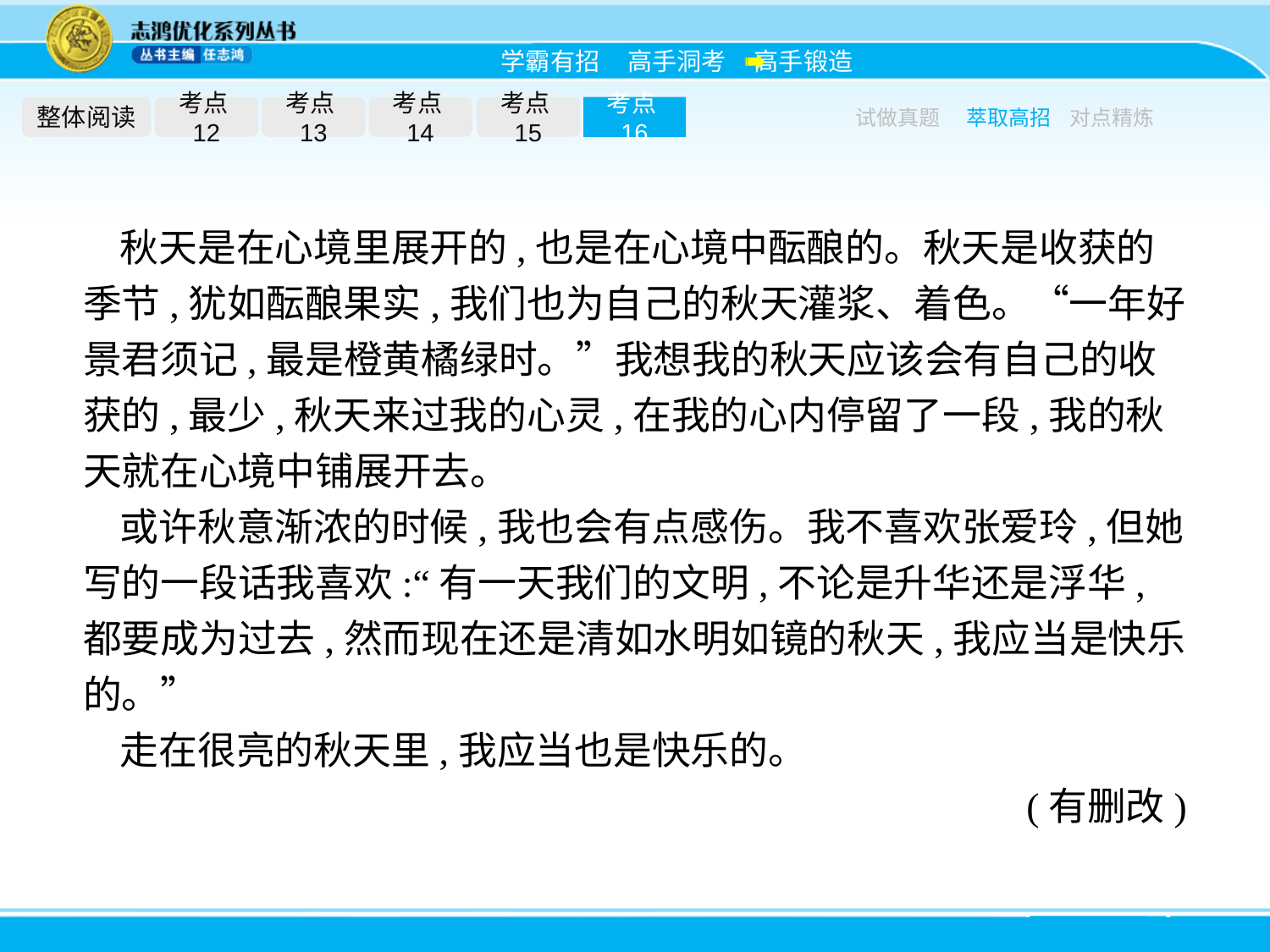

整体阅读
考点12
考点13
考点14
考点15
考点16
试做真题
萃取高招
对点精炼
秋天是在心境里展开的,也是在心境中酝酿的。秋天是收获的季节,犹如酝酿果实,我们也为自己的秋天灌浆、着色。“一年好景君须记,最是橙黄橘绿时。”我想我的秋天应该会有自己的收获的,最少,秋天来过我的心灵,在我的心内停留了一段,我的秋天就在心境中铺展开去。
或许秋意渐浓的时候,我也会有点感伤。我不喜欢张爱玲,但她写的一段话我喜欢:“有一天我们的文明,不论是升华还是浮华,都要成为过去,然而现在还是清如水明如镜的秋天,我应当是快乐的。”
走在很亮的秋天里,我应当也是快乐的。
(有删改)